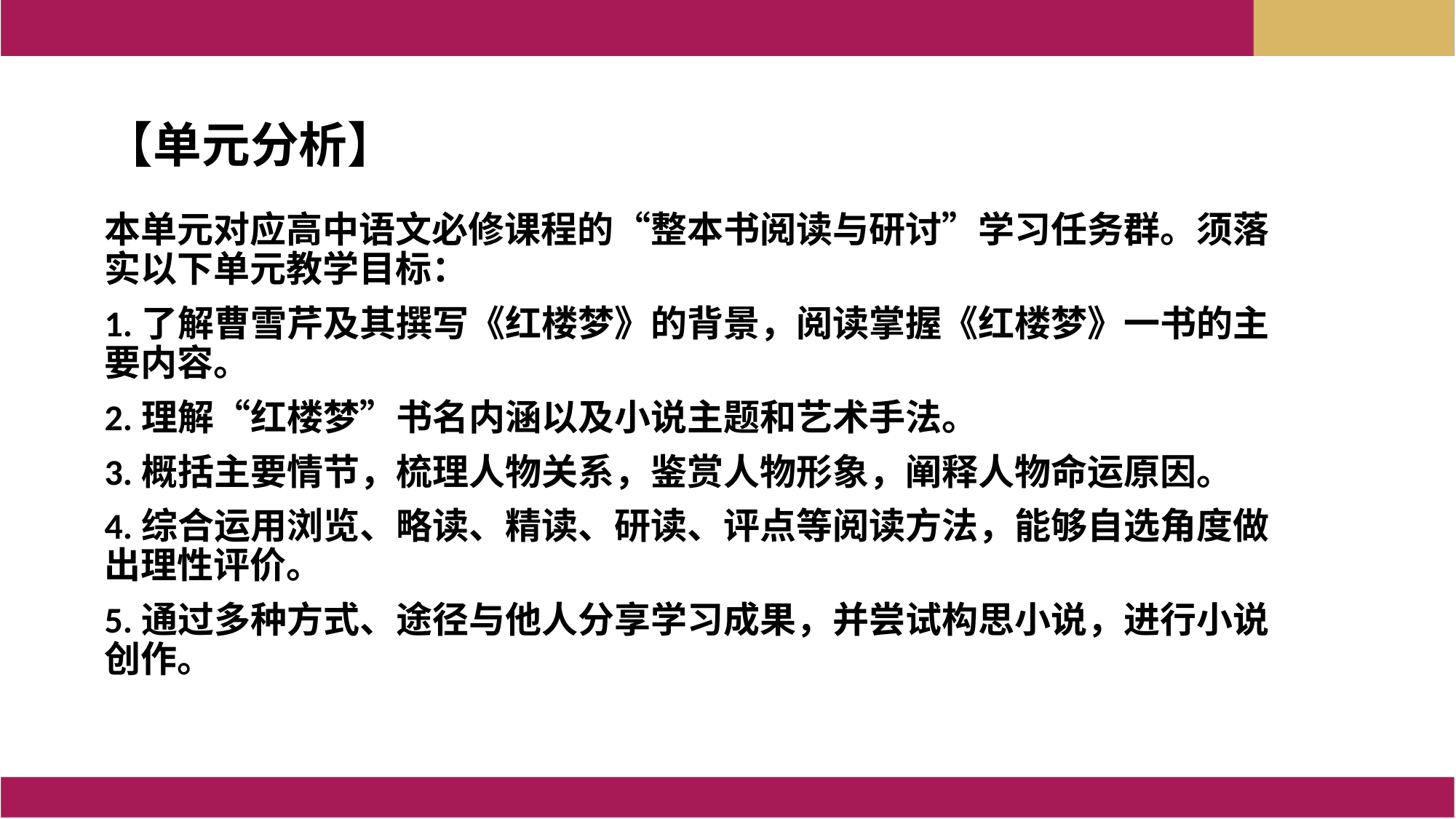

【单元分析】
本单元对应高中语文必修课程的“整本书阅读与研讨”学习任务群。须落实以下单元教学目标：
1.了解曹雪芹及其撰写《红楼梦》的背景，阅读掌握《红楼梦》一书的主要内容。
2.理解“红楼梦”书名内涵以及小说主题和艺术手法。
3.概括主要情节，梳理人物关系，鉴赏人物形象，阐释人物命运原因。
4.综合运用浏览、略读、精读、研读、评点等阅读方法，能够自选角度做出理性评价。
5.通过多种方式、途径与他人分享学习成果，并尝试构思小说，进行小说创作。